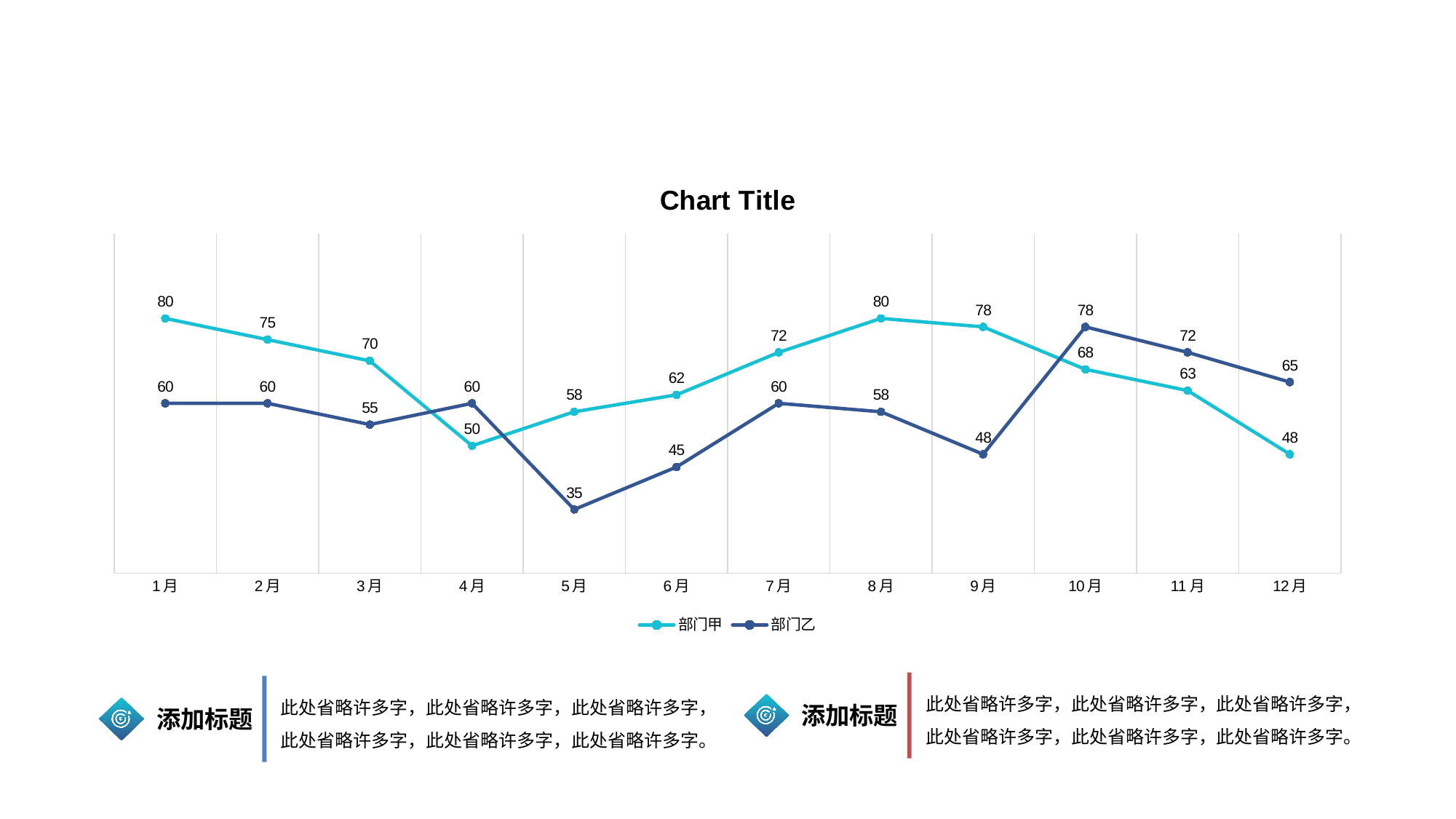

### Chart:

| Category | 部门甲 | 部门乙 |
|---|---|---|
| 1月 | 80.0 | 60.0 |
| 2月 | 75.0 | 60.0 |
| 3月 | 70.0 | 55.0 |
| 4月 | 50.0 | 60.0 |
| 5月 | 58.0 | 35.0 |
| 6月 | 62.0 | 45.0 |
| 7月 | 72.0 | 60.0 |
| 8月 | 80.0 | 58.0 |
| 9月 | 78.0 | 48.0 |
| 10月 | 68.0 | 78.0 |
| 11月 | 63.0 | 72.0 |
| 12月 | 48.0 | 65.0 |
此处省略许多字，此处省略许多字，此处省略许多字，此处省略许多字，此处省略许多字，此处省略许多字。
此处省略许多字，此处省略许多字，此处省略许多字，此处省略许多字，此处省略许多字，此处省略许多字。

添加标题

添加标题